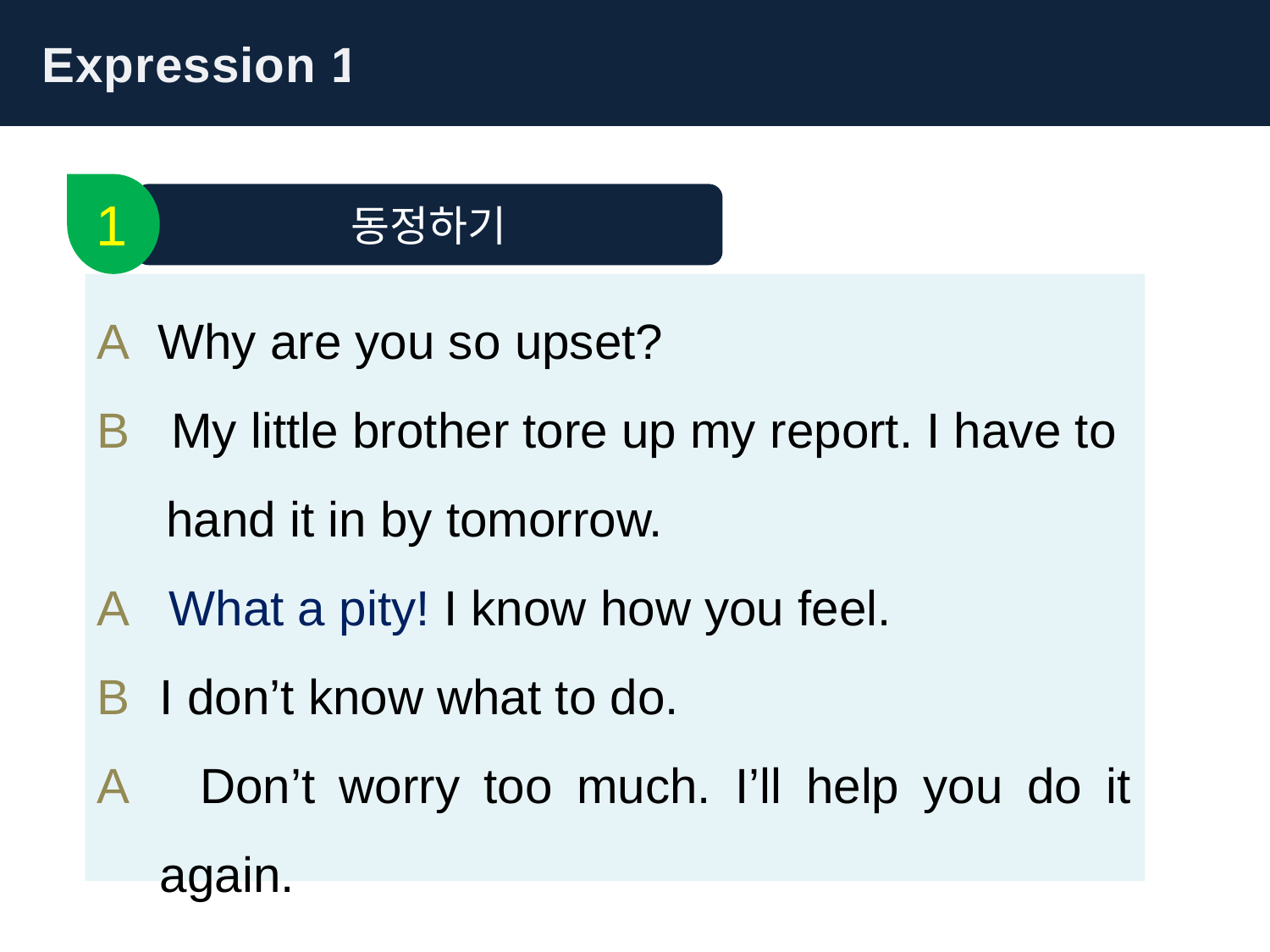

Expression 1

1
동정하기
A  Why are you so upset?
B   My little brother tore up my report. I have to
     hand it in by tomorrow.
A   What a pity! I know how you feel.
B 	I don’t know what to do.
A   Don’t worry too much. I’ll help you do it again.